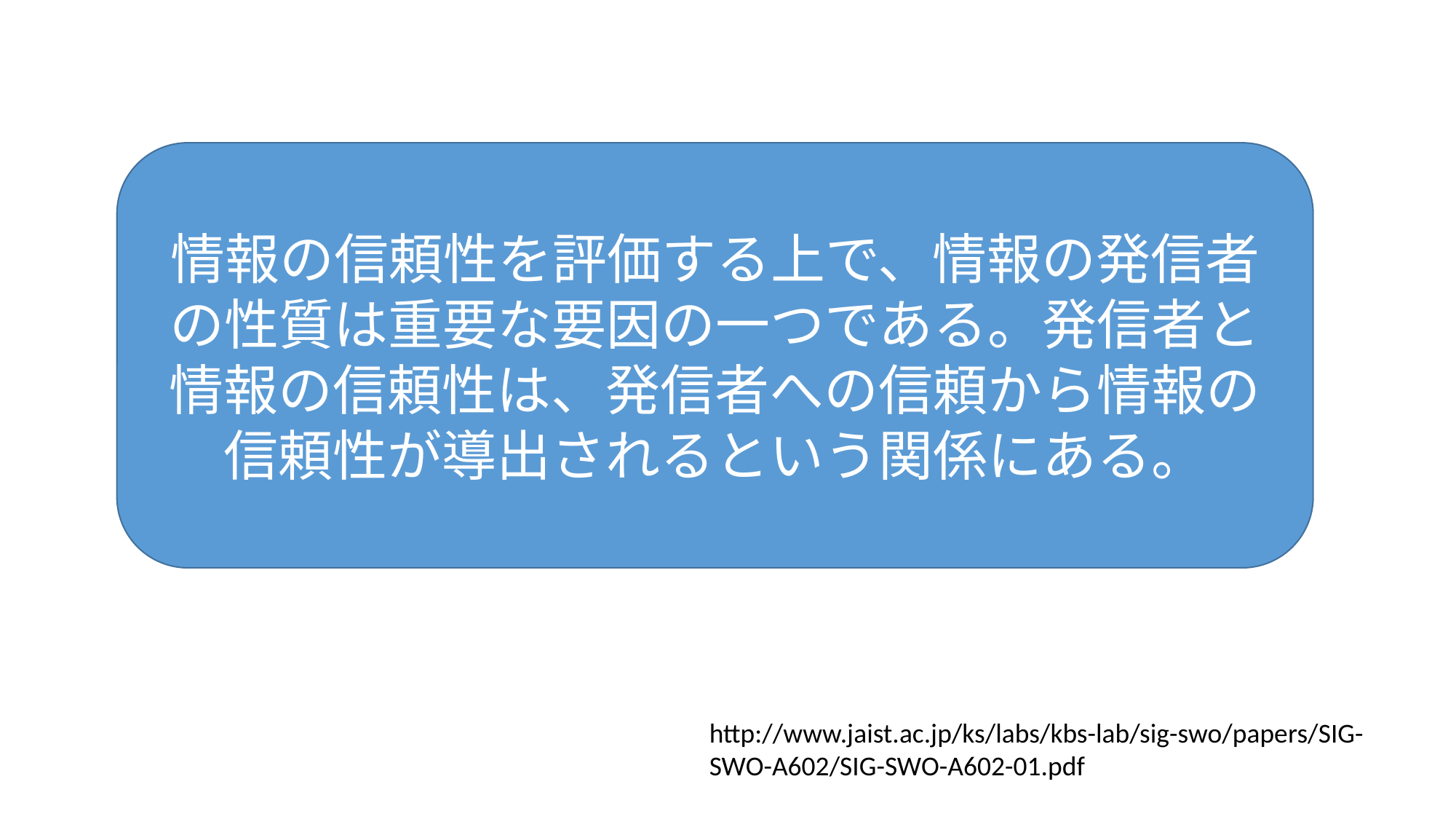

#
情報の信頼性を評価する上で、情報の発信者の性質は重要な要因の一つである。発信者と情報の信頼性は、発信者への信頼から情報の信頼性が導出されるという関係にある。
http://www.jaist.ac.jp/ks/labs/kbs-lab/sig-swo/papers/SIG-SWO-A602/SIG-SWO-A602-01.pdf